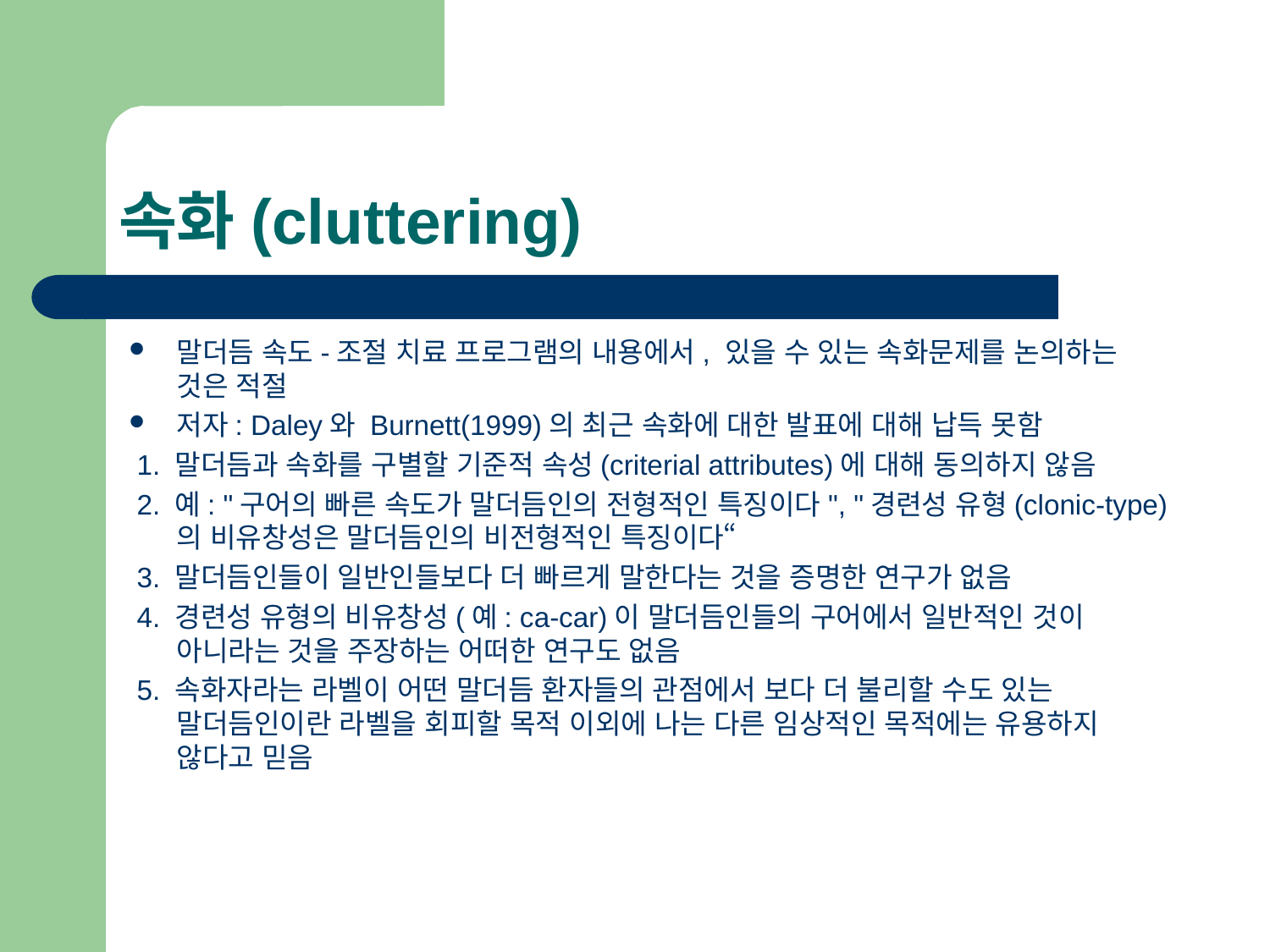

# 속화(cluttering)
말더듬 속도-조절 치료 프로그램의 내용에서, 있을 수 있는 속화문제를 논의하는 것은 적절
저자: Daley와 Burnett(1999)의 최근 속화에 대한 발표에 대해 납득 못함
 1. 말더듬과 속화를 구별할 기준적 속성(criterial attributes)에 대해 동의하지 않음
 2. 예: "구어의 빠른 속도가 말더듬인의 전형적인 특징이다", "경련성 유형(clonic-type)의 비유창성은 말더듬인의 비전형적인 특징이다“
 3. 말더듬인들이 일반인들보다 더 빠르게 말한다는 것을 증명한 연구가 없음
 4. 경련성 유형의 비유창성(예: ca-car)이 말더듬인들의 구어에서 일반적인 것이 아니라는 것을 주장하는 어떠한 연구도 없음
 5. 속화자라는 라벨이 어떤 말더듬 환자들의 관점에서 보다 더 불리할 수도 있는 말더듬인이란 라벨을 회피할 목적 이외에 나는 다른 임상적인 목적에는 유용하지 않다고 믿음